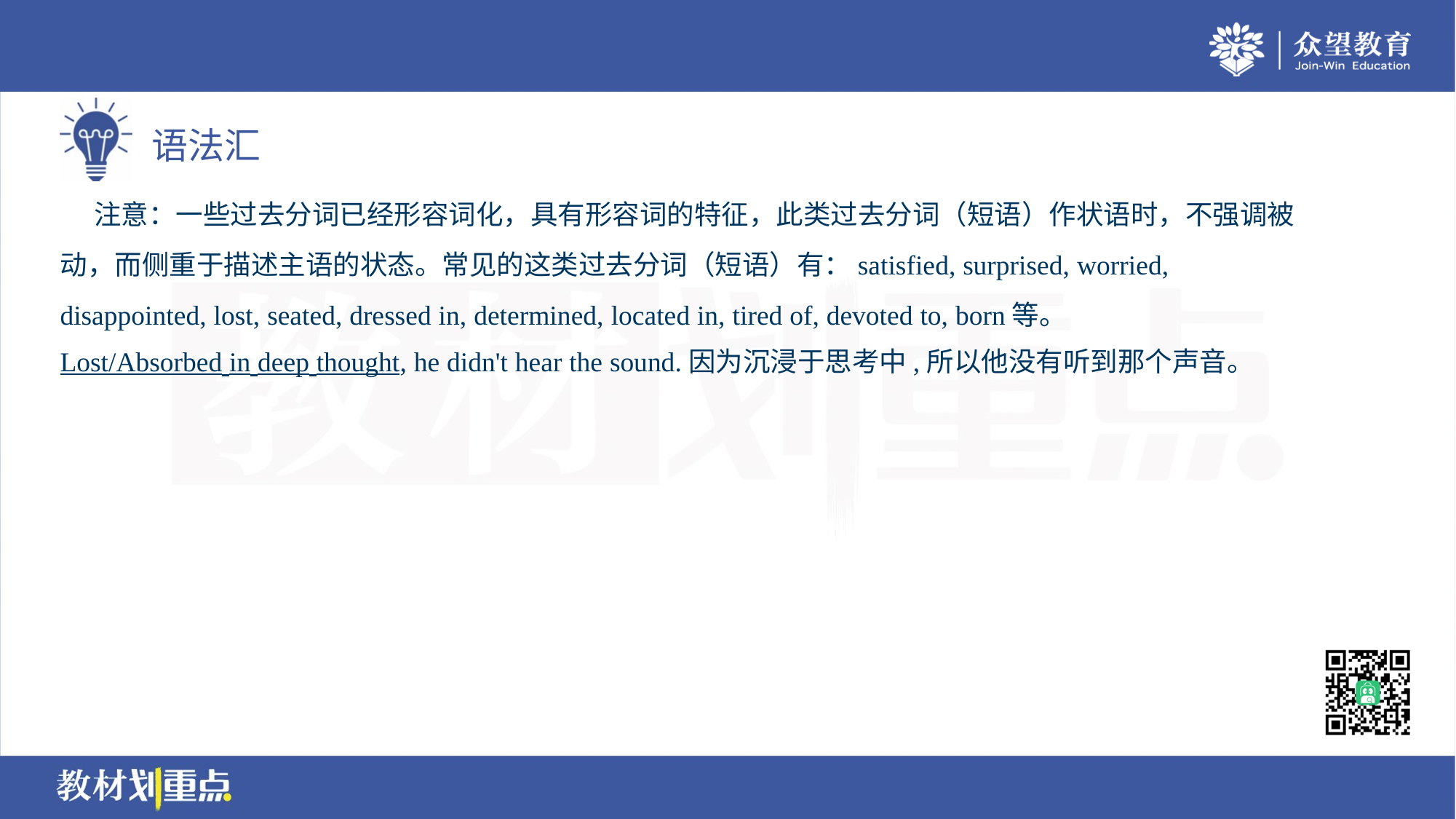

注意：一些过去分词已经形容词化，具有形容词的特征，此类过去分词（短语）作状语时，不强调被
动，而侧重于描述主语的状态。常见的这类过去分词（短语）有：satisfied, surprised, worried,
disappointed, lost, seated, dressed in, determined, located in, tired of, devoted to, born等。
Lost/Absorbed in deep thought, he didn't hear the sound.因为沉浸于思考中,所以他没有听到那个声音。